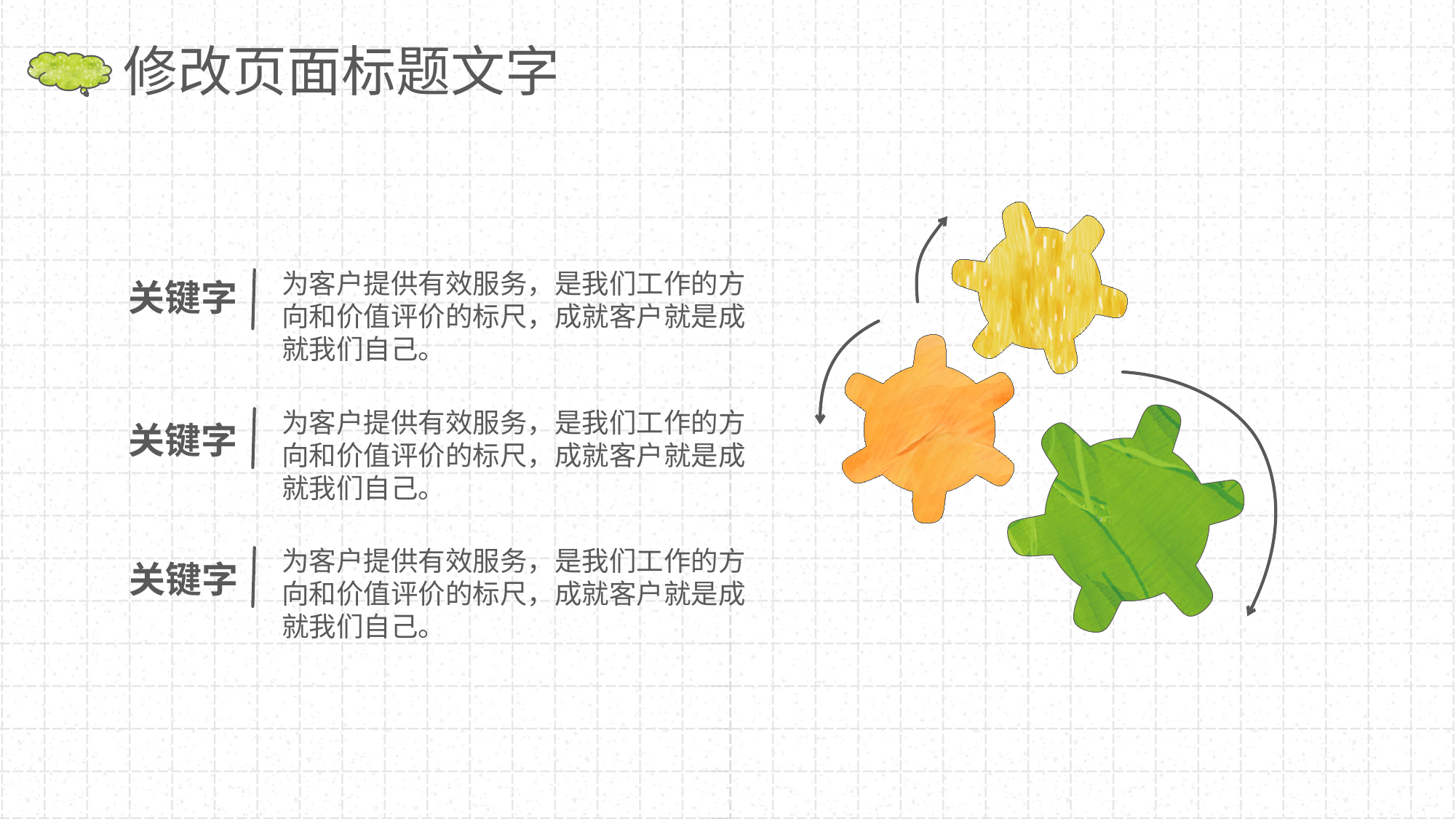

修改页面标题文字

为客户提供有效服务，是我们工作的方向和价值评价的标尺，成就客户就是成就我们自己。
关键字

为客户提供有效服务，是我们工作的方向和价值评价的标尺，成就客户就是成就我们自己。

关键字
为客户提供有效服务，是我们工作的方向和价值评价的标尺，成就客户就是成就我们自己。

关键字